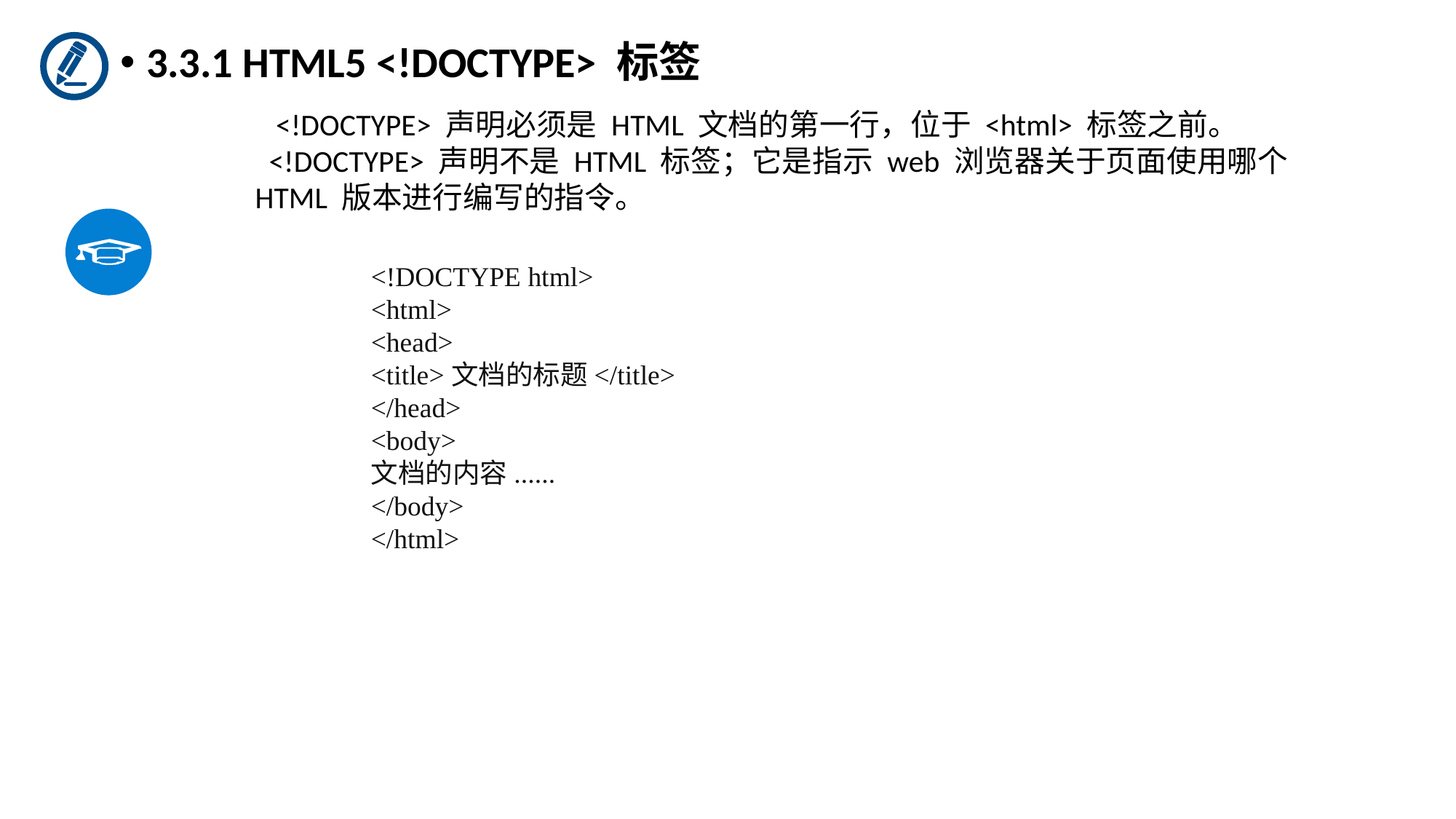

3.3.1 HTML5 <!DOCTYPE> 标签
   <!DOCTYPE> 声明必须是 HTML 文档的第一行，位于 <html> 标签之前。
  <!DOCTYPE> 声明不是 HTML 标签；它是指示 web 浏览器关于页面使用哪个 HTML 版本进行编写的指令。

<!DOCTYPE html>
<html>
<head>
<title>文档的标题</title>
</head>
<body>
文档的内容......
</body>
</html>